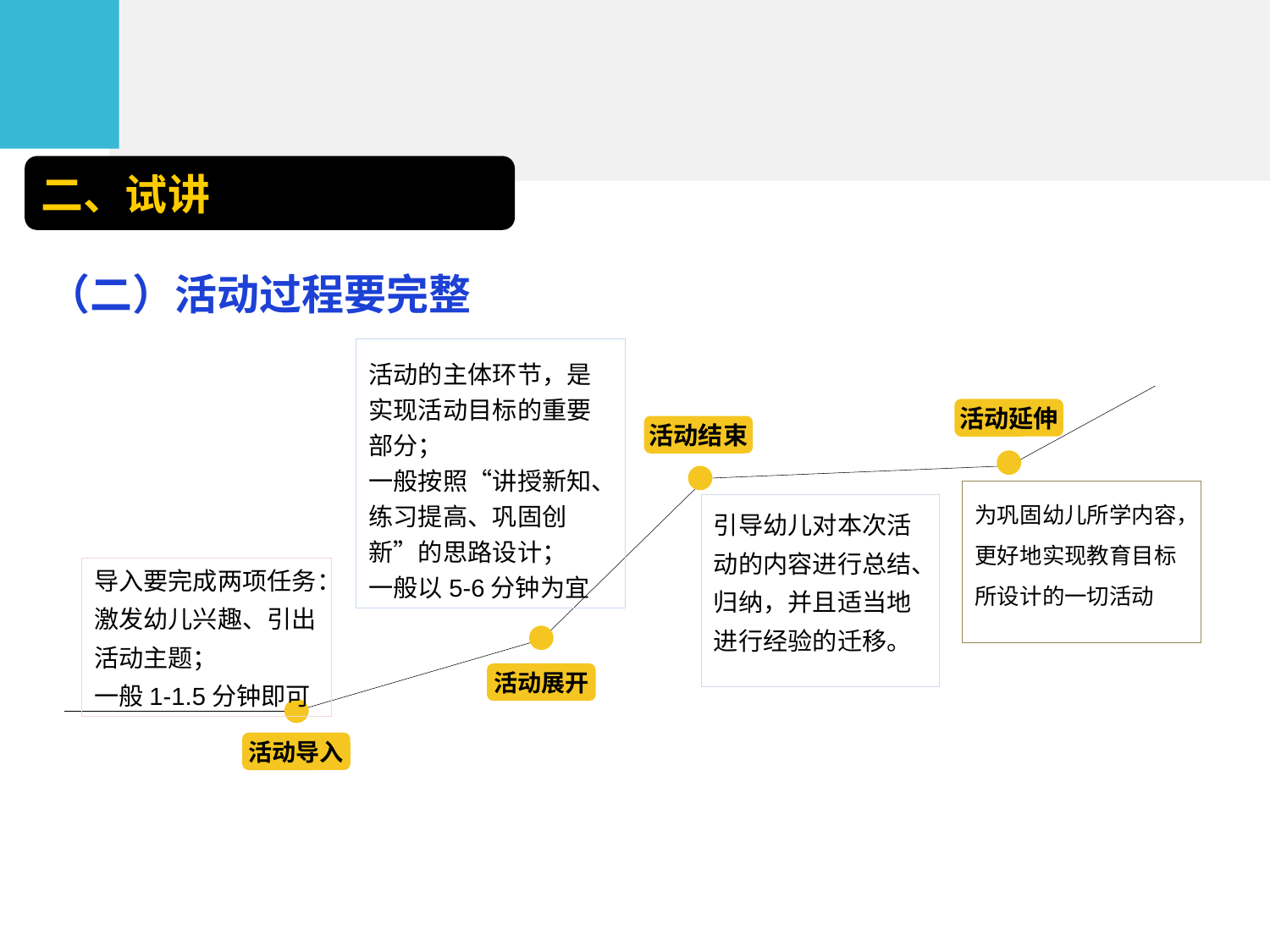

二、试讲

（二）活动过程要完整

活动的主体环节，是实现活动目标的重要部分；
一般按照“讲授新知、练习提高、巩固创新”的思路设计；
一般以5-6分钟为宜
活动延伸
活动结束

为巩固幼儿所学内容，更好地实现教育目标所设计的一切活动
引导幼儿对本次活动的内容进行总结、归纳，并且适当地进行经验的迁移。
导入要完成两项任务：激发幼儿兴趣、引出活动主题；
一般1-1.5分钟即可

活动展开

活动导入